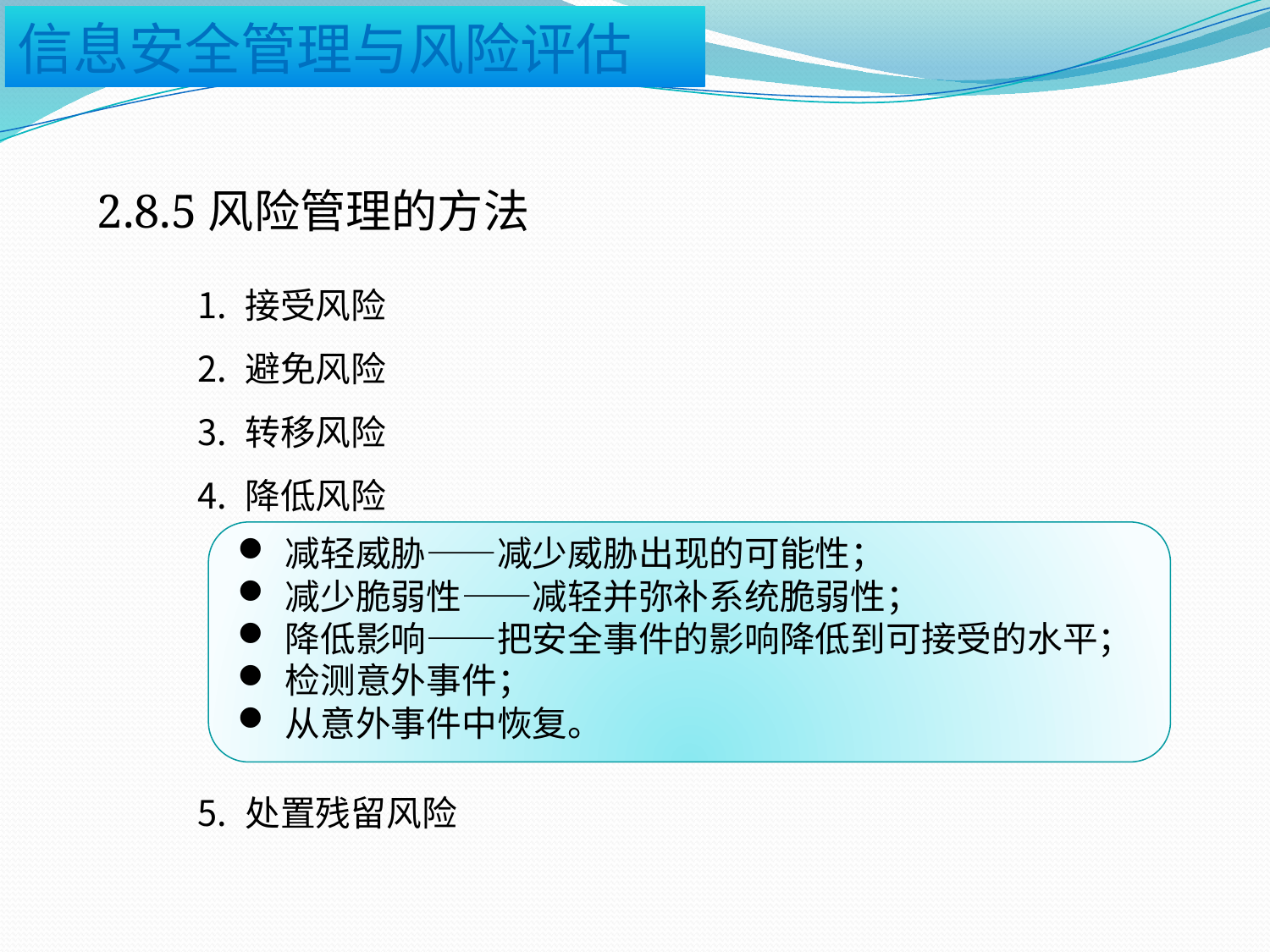

2.8.5风险管理的方法

接受风险
避免风险
转移风险
降低风险

处置残留风险

减轻威胁——减少威胁出现的可能性；
减少脆弱性——减轻并弥补系统脆弱性；
降低影响——把安全事件的影响降低到可接受的水平；
检测意外事件；
从意外事件中恢复。